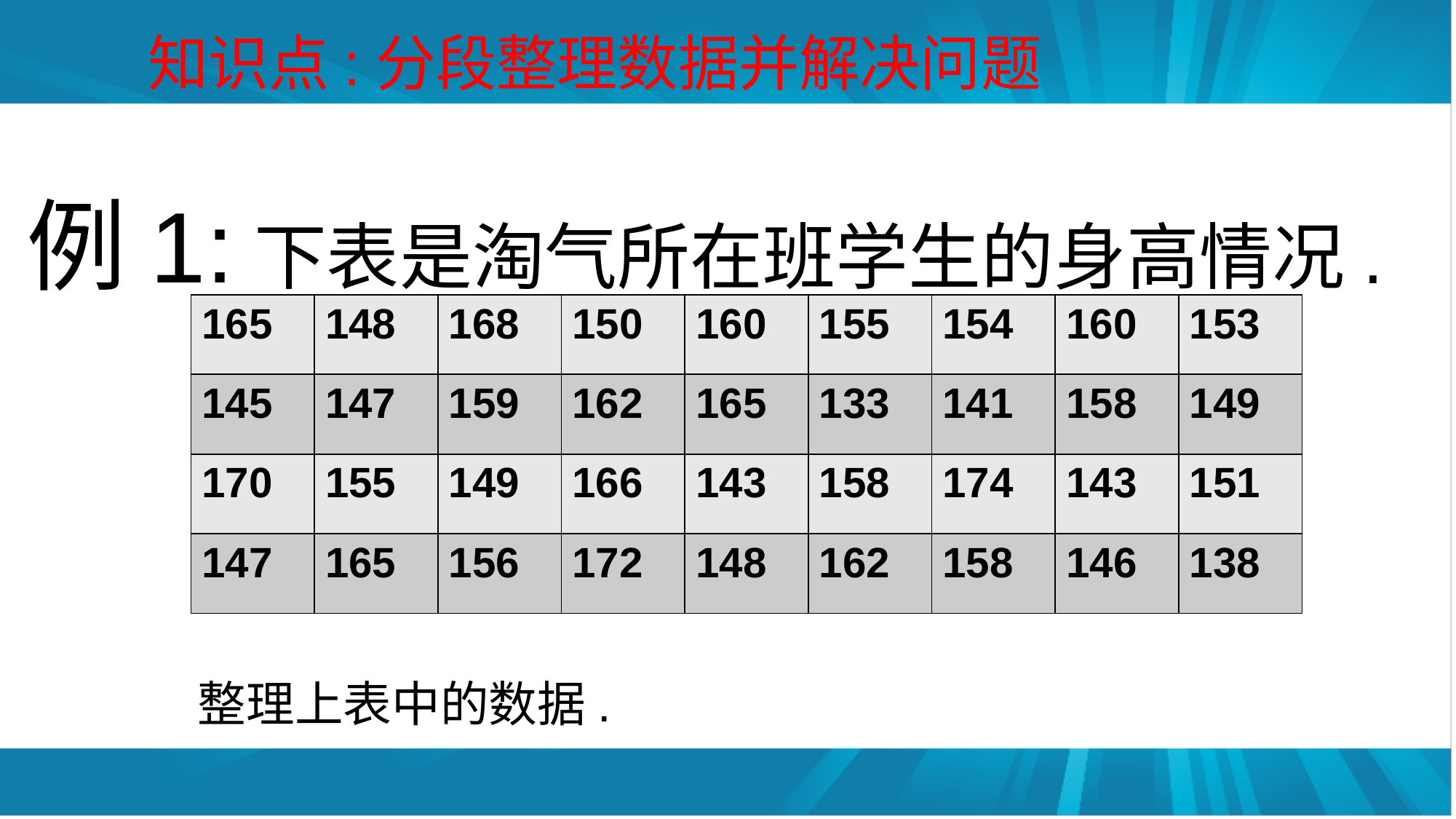

知识点:分段整理数据并解决问题
例1:
下表是淘气所在班学生的身高情况.

| 165 | 148 | 168 | 150 | 160 | 155 | 154 | 160 | 153 |
| --- | --- | --- | --- | --- | --- | --- | --- | --- |
| 145 | 147 | 159 | 162 | 165 | 133 | 141 | 158 | 149 |
| 170 | 155 | 149 | 166 | 143 | 158 | 174 | 143 | 151 |
| 147 | 165 | 156 | 172 | 148 | 162 | 158 | 146 | 138 |
整理上表中的数据.